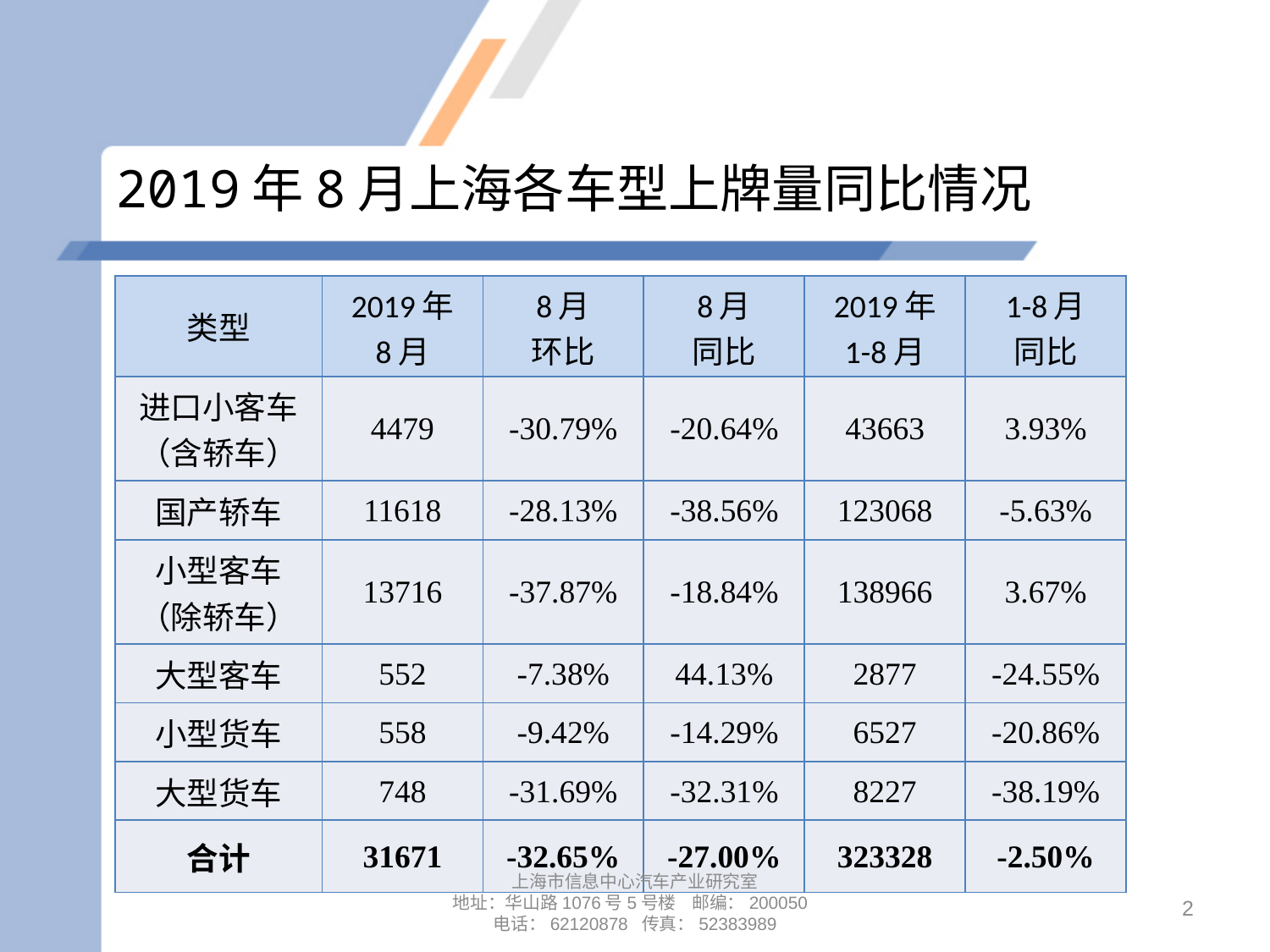

# 2019年8月上海各车型上牌量同比情况

| 类型 | 2019年 8月 | 8月 环比 | 8月 同比 | 2019年 1-8月 | 1-8月 同比 |
| --- | --- | --- | --- | --- | --- |
| 进口小客车 （含轿车） | 4479 | -30.79% | -20.64% | 43663 | 3.93% |
| 国产轿车 | 11618 | -28.13% | -38.56% | 123068 | -5.63% |
| 小型客车 （除轿车） | 13716 | -37.87% | -18.84% | 138966 | 3.67% |
| 大型客车 | 552 | -7.38% | 44.13% | 2877 | -24.55% |
| 小型货车 | 558 | -9.42% | -14.29% | 6527 | -20.86% |
| 大型货车 | 748 | -31.69% | -32.31% | 8227 | -38.19% |
| 合计 | 31671 | -32.65% | -27.00% | 323328 | -2.50% |
上海市信息中心汽车产业研究室
地址：华山路1076号5号楼    邮编：200050
电话：62120878  传真：52383989

2